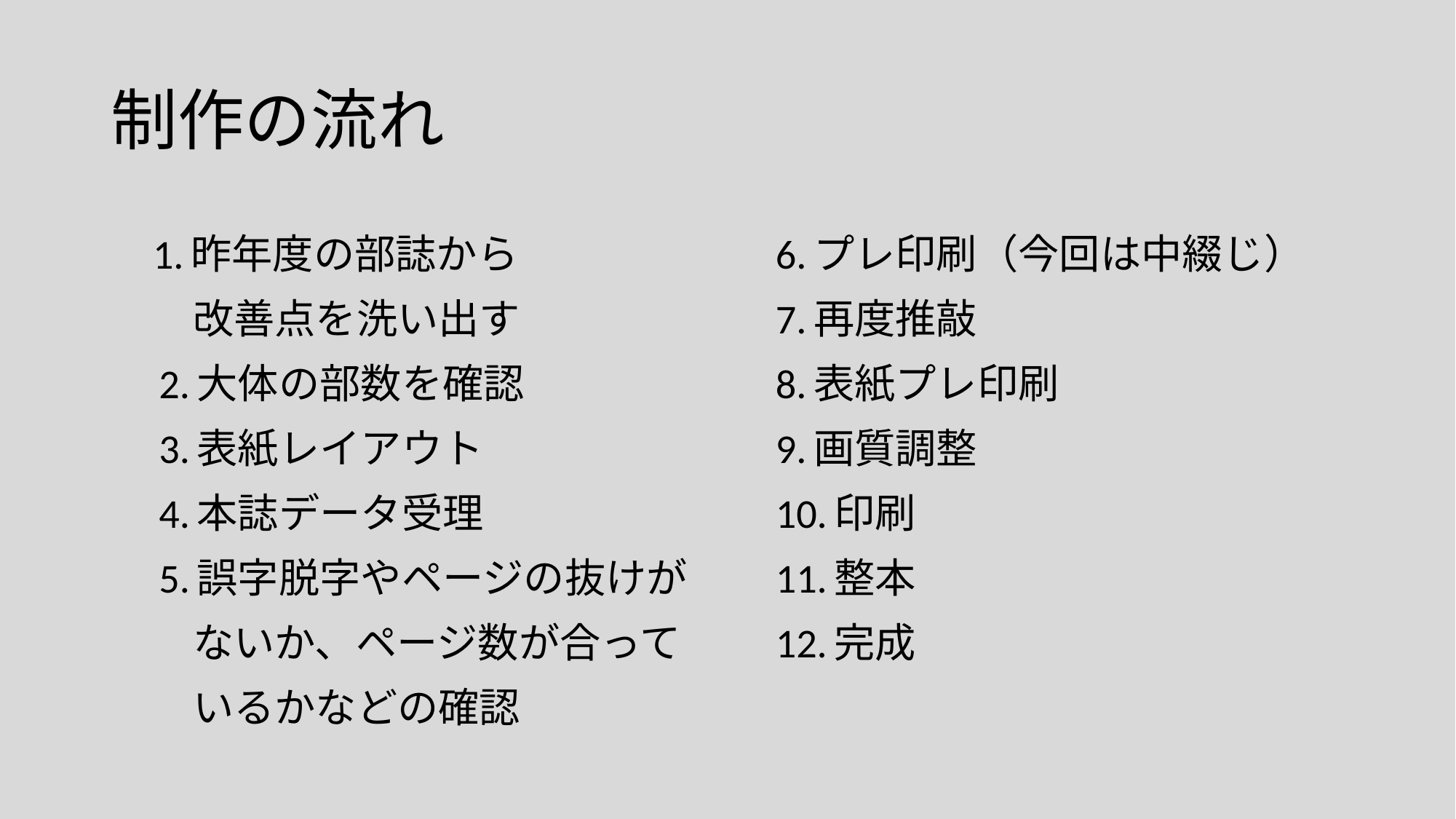

# 制作の流れ
　 1.昨年度の部誌から
　　改善点を洗い出す
　2.大体の部数を確認
　3.表紙レイアウト
　4.本誌データ受理
　5.誤字脱字やページの抜けが
　　ないか、ページ数が合って
　　いるかなどの確認
　6.プレ印刷（今回は中綴じ）
　7.再度推敲
　8.表紙プレ印刷
　9.画質調整
　10.印刷
　11.整本
　12.完成